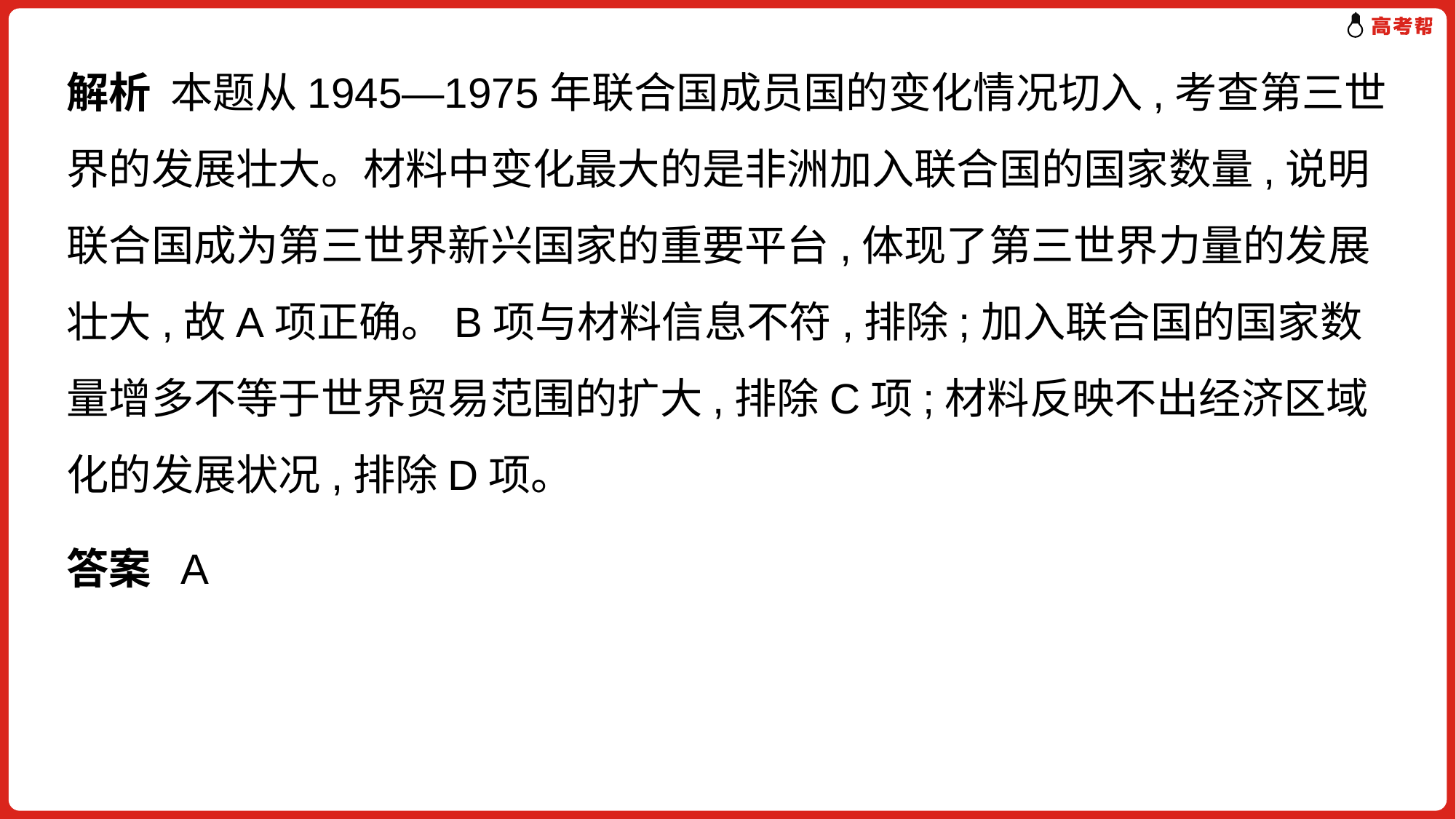

解析  本题从1945—1975年联合国成员国的变化情况切入,考查第三世界的发展壮大。材料中变化最大的是非洲加入联合国的国家数量,说明联合国成为第三世界新兴国家的重要平台,体现了第三世界力量的发展壮大,故A项正确。B项与材料信息不符,排除;加入联合国的国家数量增多不等于世界贸易范围的扩大,排除C项;材料反映不出经济区域化的发展状况,排除D项。
答案  A